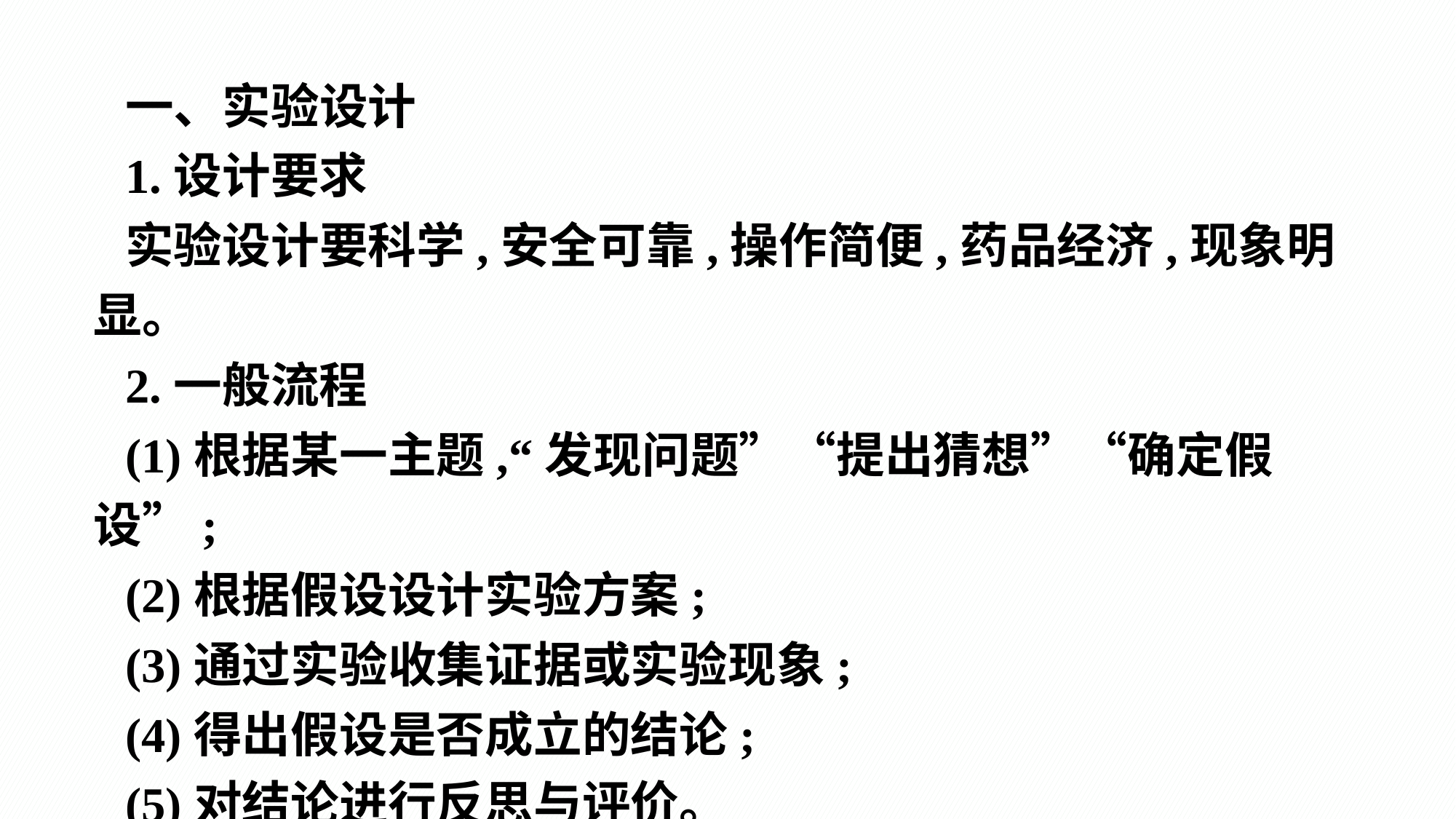

一、实验设计
1.设计要求
实验设计要科学,安全可靠,操作简便,药品经济,现象明显。
2.一般流程
(1)根据某一主题,“发现问题”“提出猜想”“确定假设”;
(2)根据假设设计实验方案;
(3)通过实验收集证据或实验现象;
(4)得出假设是否成立的结论;
(5)对结论进行反思与评价。